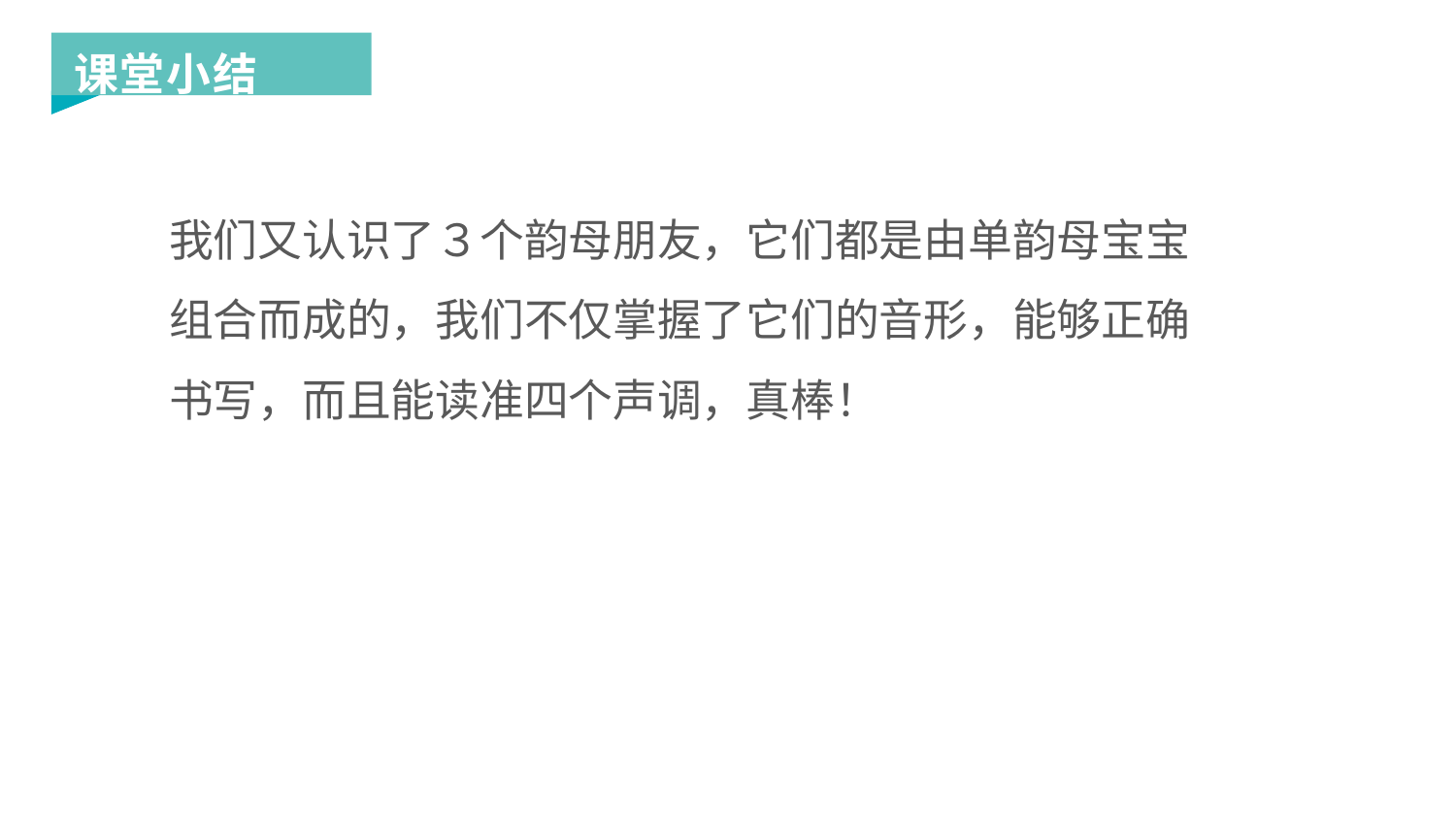

课堂小结

我们又认识了３个韵母朋友，它们都是由单韵母宝宝组合而成的，我们不仅掌握了它们的音形，能够正确书写，而且能读准四个声调，真棒！